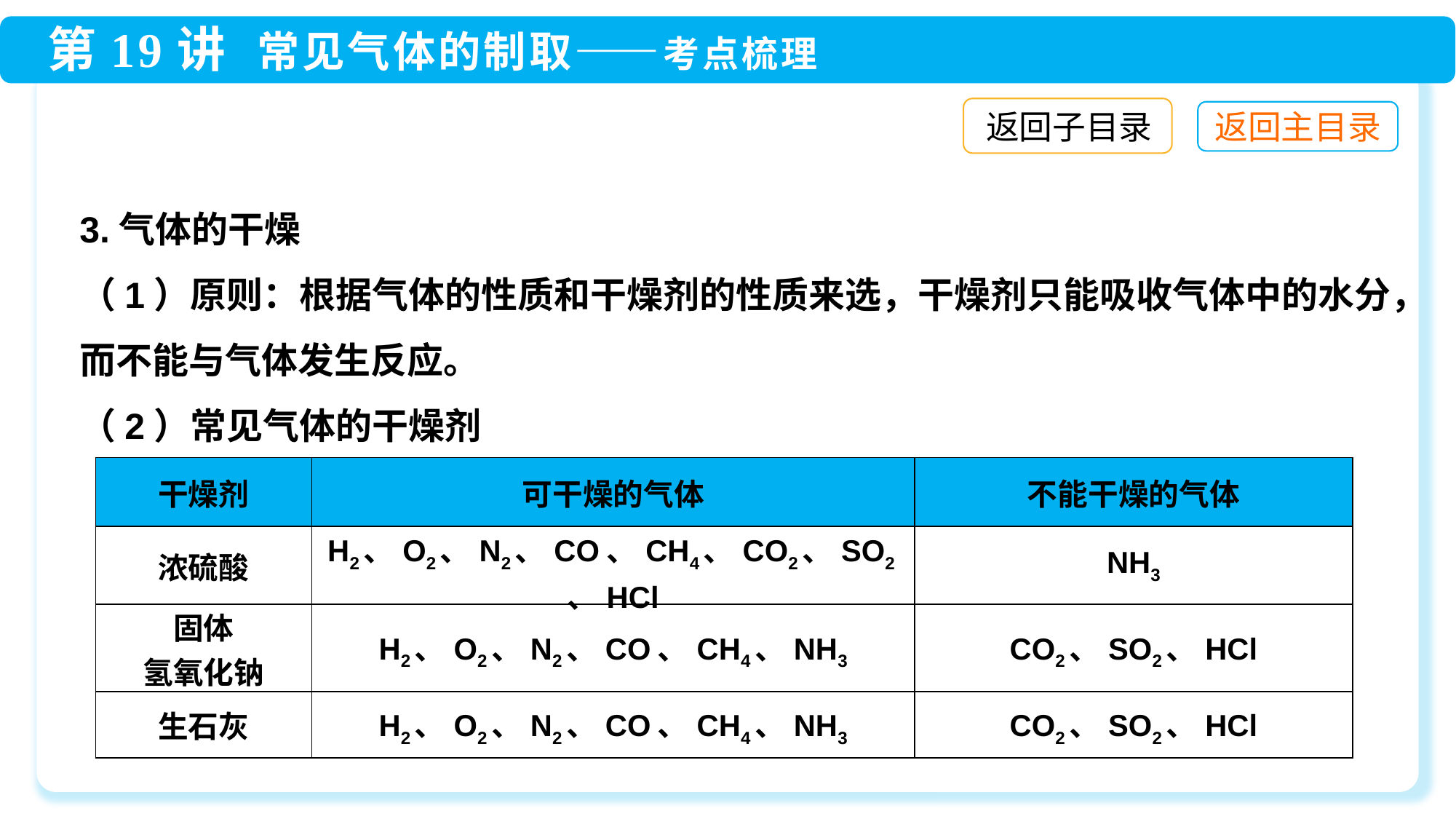

返回子目录
3.气体的干燥
（1）原则：根据气体的性质和干燥剂的性质来选，干燥剂只能吸收气体中的水分，而不能与气体发生反应。
（2）常见气体的干燥剂
| 干燥剂 | 可干燥的气体 | 不能干燥的气体 |
| --- | --- | --- |
| 浓硫酸 | H2、O2、N2、CO、CH4、CO2、SO2、HCl | NH3 |
| 固体 氢氧化钠 | H2、O2、N2、CO、CH4、NH3 | CO2、SO2、HCl |
| 生石灰 | H2、O2、N2、CO、CH4、NH3 | CO2、SO2、HCl |